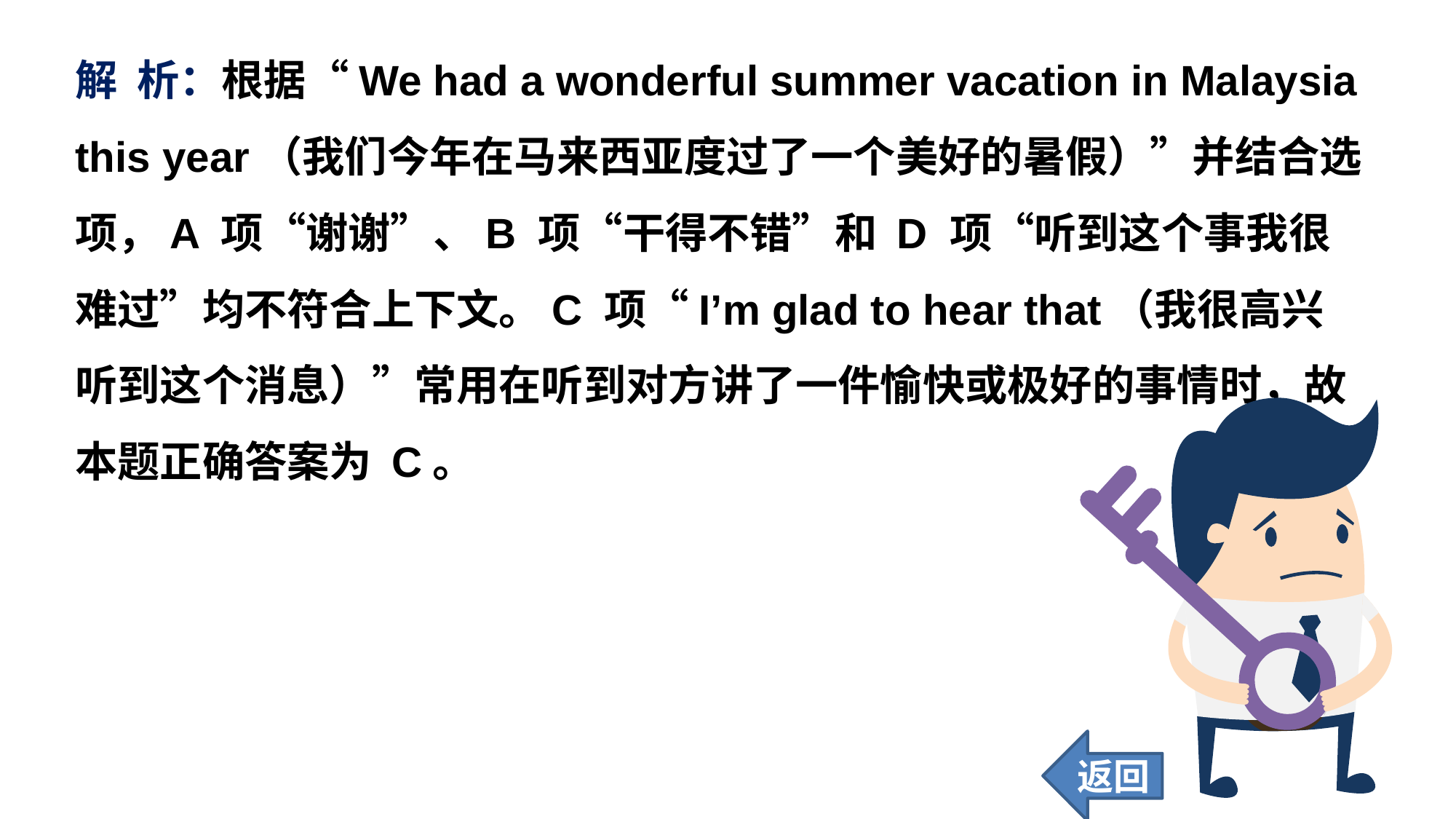

解  析：根据“We had a wonderful summer vacation in Malaysia this year（我们今年在马来西亚度过了一个美好的暑假）”并结合选项，A 项“谢谢”、B 项“干得不错”和 D 项“听到这个事我很难过”均不符合上下文。C 项“I’m glad to hear that（我很高兴听到这个消息）”常用在听到对方讲了一件愉快或极好的事情时，故本题正确答案为 C。

返回
49